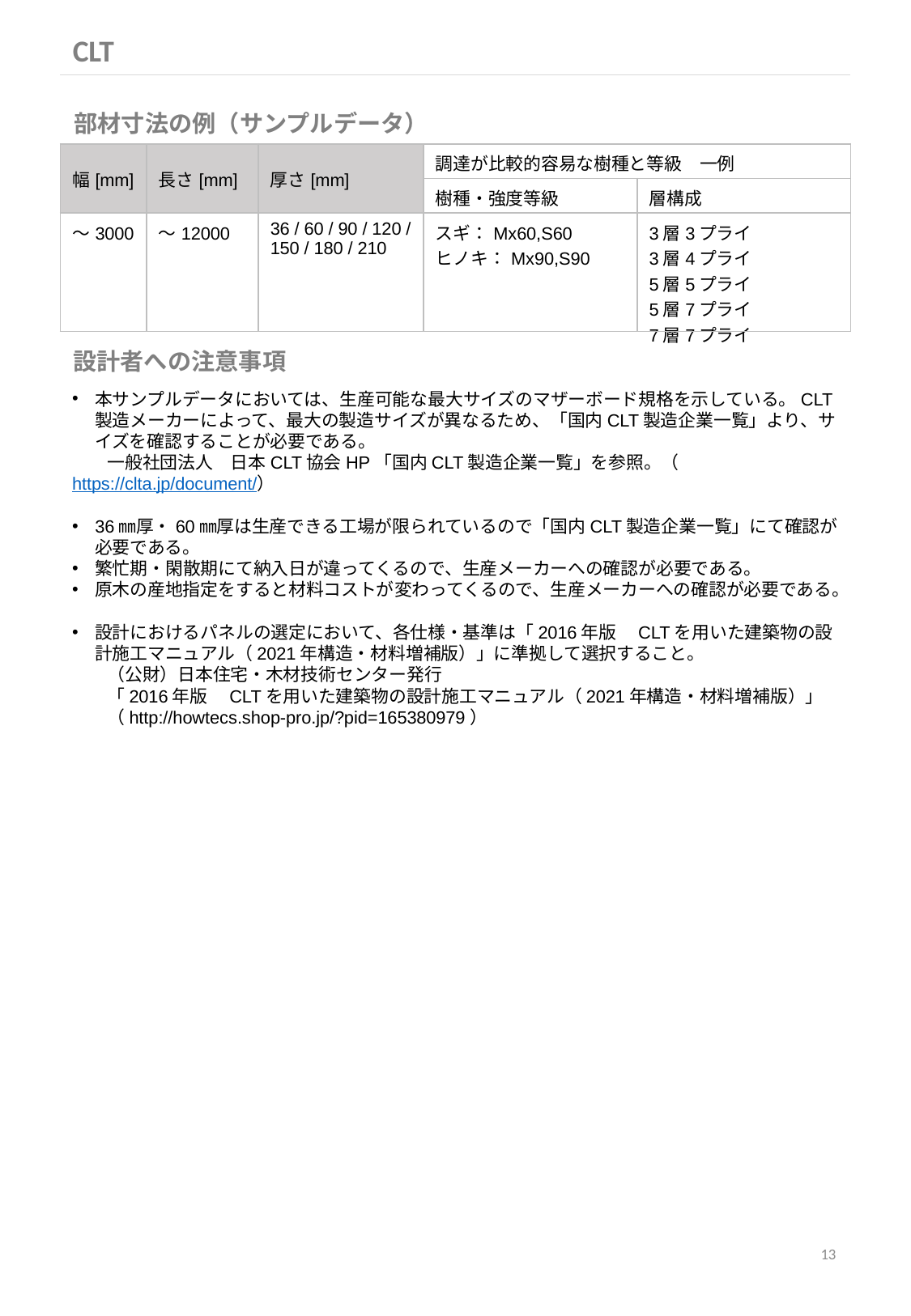

CLT
部材寸法の例（サンプルデータ）
| 幅[mm] | 長さ[mm] | 厚さ[mm] | 調達が比較的容易な樹種と等級　一例 |  |
| --- | --- | --- | --- | --- |
|  |  |  | 樹種・強度等級 | 層構成 |
| ～3000 | ～12000 | 36 / 60 / 90 / 120 / 150 / 180 / 210 | スギ：Mx60,S60 ヒノキ：Mx90,S90 | 3層3プライ 3層4プライ 5層5プライ 5層7プライ 7層7プライ |
設計者への注意事項
本サンプルデータにおいては、生産可能な最大サイズのマザーボード規格を示している。CLT製造メーカーによって、最大の製造サイズが異なるため、「国内CLT製造企業一覧」より、サイズを確認することが必要である。
　　一般社団法人　日本CLT協会HP「国内CLT製造企業一覧」を参照。（https://clta.jp/document/）

36㎜厚・60㎜厚は生産できる工場が限られているので「国内CLT製造企業一覧」にて確認が必要である。
繁忙期・閑散期にて納入日が違ってくるので、生産メーカーへの確認が必要である。
原木の産地指定をすると材料コストが変わってくるので、生産メーカーへの確認が必要である。

設計におけるパネルの選定において、各仕様・基準は「2016年版　CLTを用いた建築物の設計施工マニュアル（2021年構造・材料増補版）」に準拠して選択すること。
　　（公財）日本住宅・木材技術センター発行
　　「2016年版　CLTを用いた建築物の設計施工マニュアル（2021年構造・材料増補版）」
　　（http://howtecs.shop-pro.jp/?pid=165380979）
13